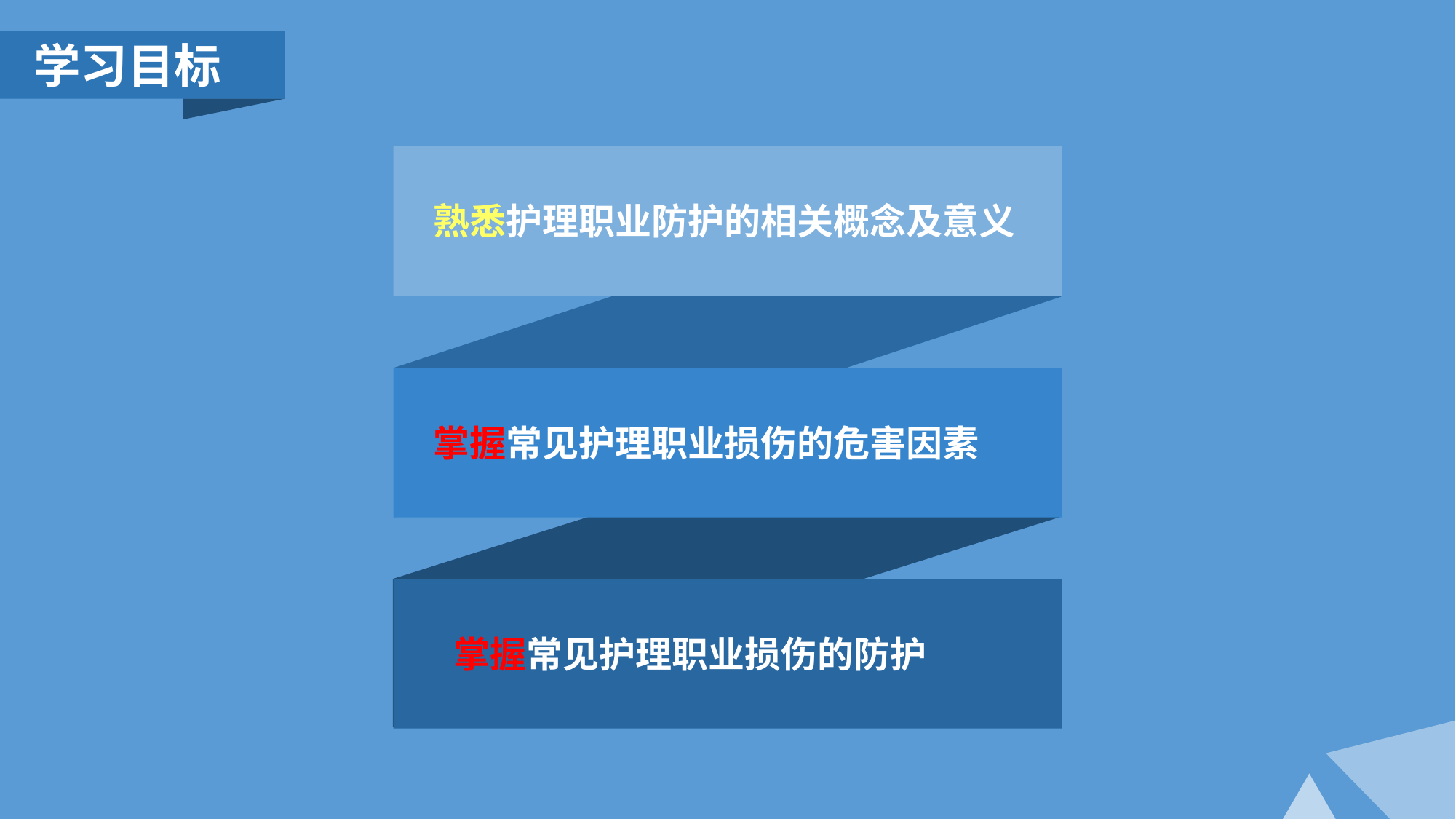

学习目标

熟悉护理职业防护的相关概念及意义

掌握常见护理职业损伤的危害因素

掌握常见护理职业损伤的防护